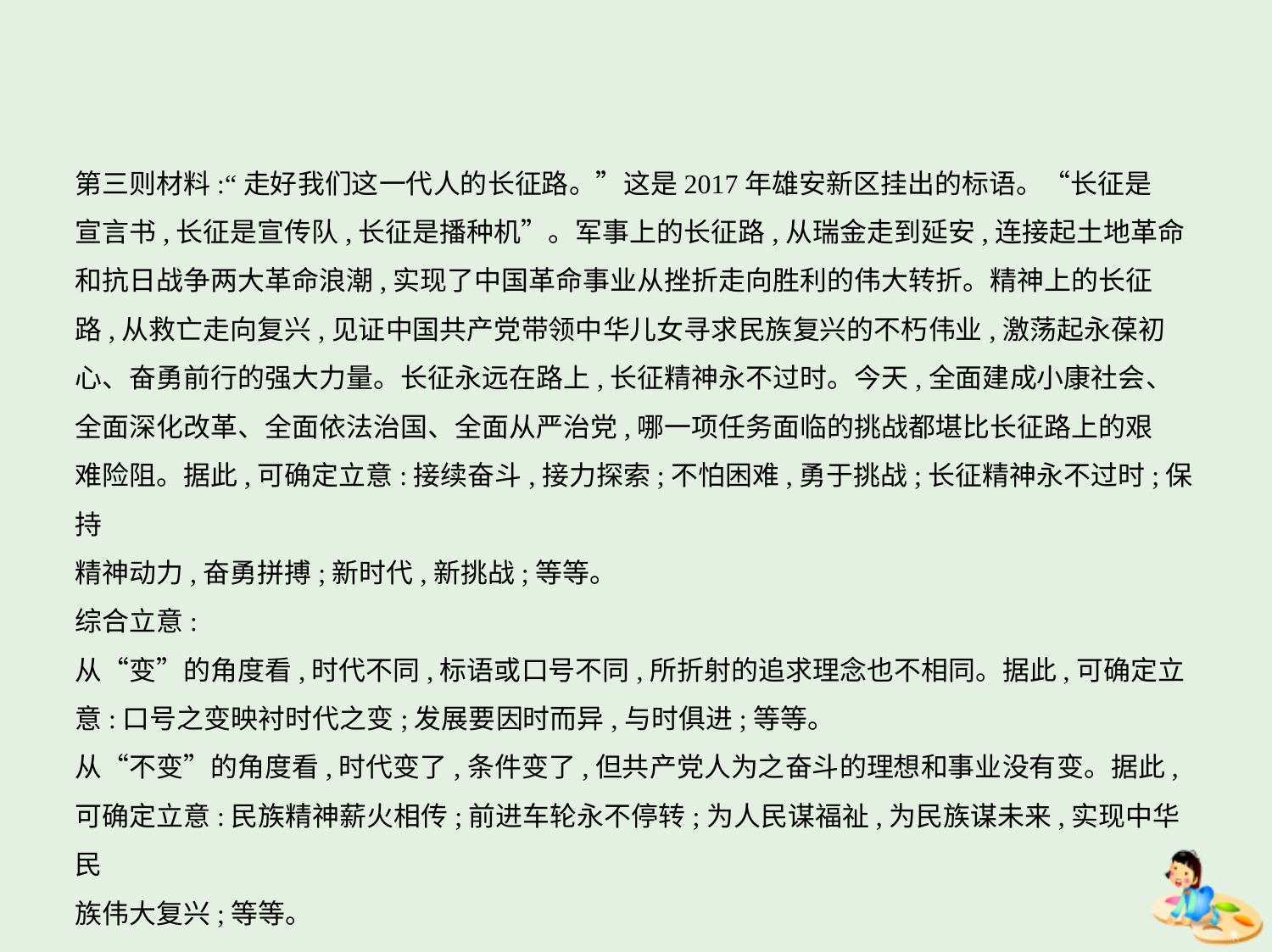

第三则材料:“走好我们这一代人的长征路。”这是2017年雄安新区挂出的标语。“长征是
宣言书,长征是宣传队,长征是播种机”。军事上的长征路,从瑞金走到延安,连接起土地革命
和抗日战争两大革命浪潮,实现了中国革命事业从挫折走向胜利的伟大转折。精神上的长征
路,从救亡走向复兴,见证中国共产党带领中华儿女寻求民族复兴的不朽伟业,激荡起永葆初
心、奋勇前行的强大力量。长征永远在路上,长征精神永不过时。今天,全面建成小康社会、
全面深化改革、全面依法治国、全面从严治党,哪一项任务面临的挑战都堪比长征路上的艰
难险阻。据此,可确定立意:接续奋斗,接力探索;不怕困难,勇于挑战;长征精神永不过时;保持
精神动力,奋勇拼搏;新时代,新挑战;等等。
综合立意:
从“变”的角度看,时代不同,标语或口号不同,所折射的追求理念也不相同。据此,可确定立
意:口号之变映衬时代之变;发展要因时而异,与时俱进;等等。
从“不变”的角度看,时代变了,条件变了,但共产党人为之奋斗的理想和事业没有变。据此,
可确定立意:民族精神薪火相传;前进车轮永不停转;为人民谋福祉,为民族谋未来,实现中华民
族伟大复兴;等等。